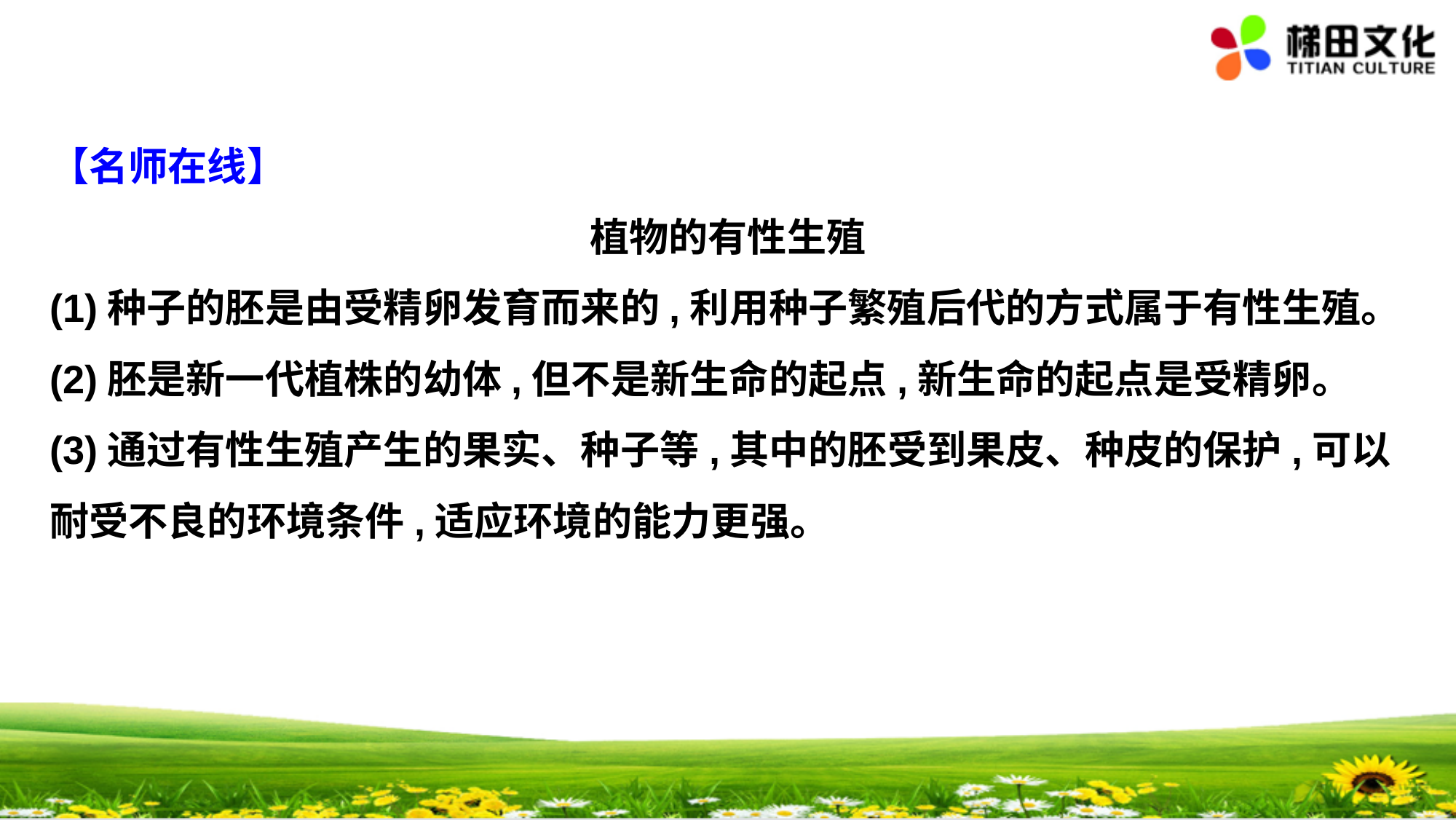

【名师在线】
植物的有性生殖
(1)种子的胚是由受精卵发育而来的,利用种子繁殖后代的方式属于有性生殖。
(2)胚是新一代植株的幼体,但不是新生命的起点,新生命的起点是受精卵。
(3)通过有性生殖产生的果实、种子等,其中的胚受到果皮、种皮的保护,可以耐受不良的环境条件,适应环境的能力更强。